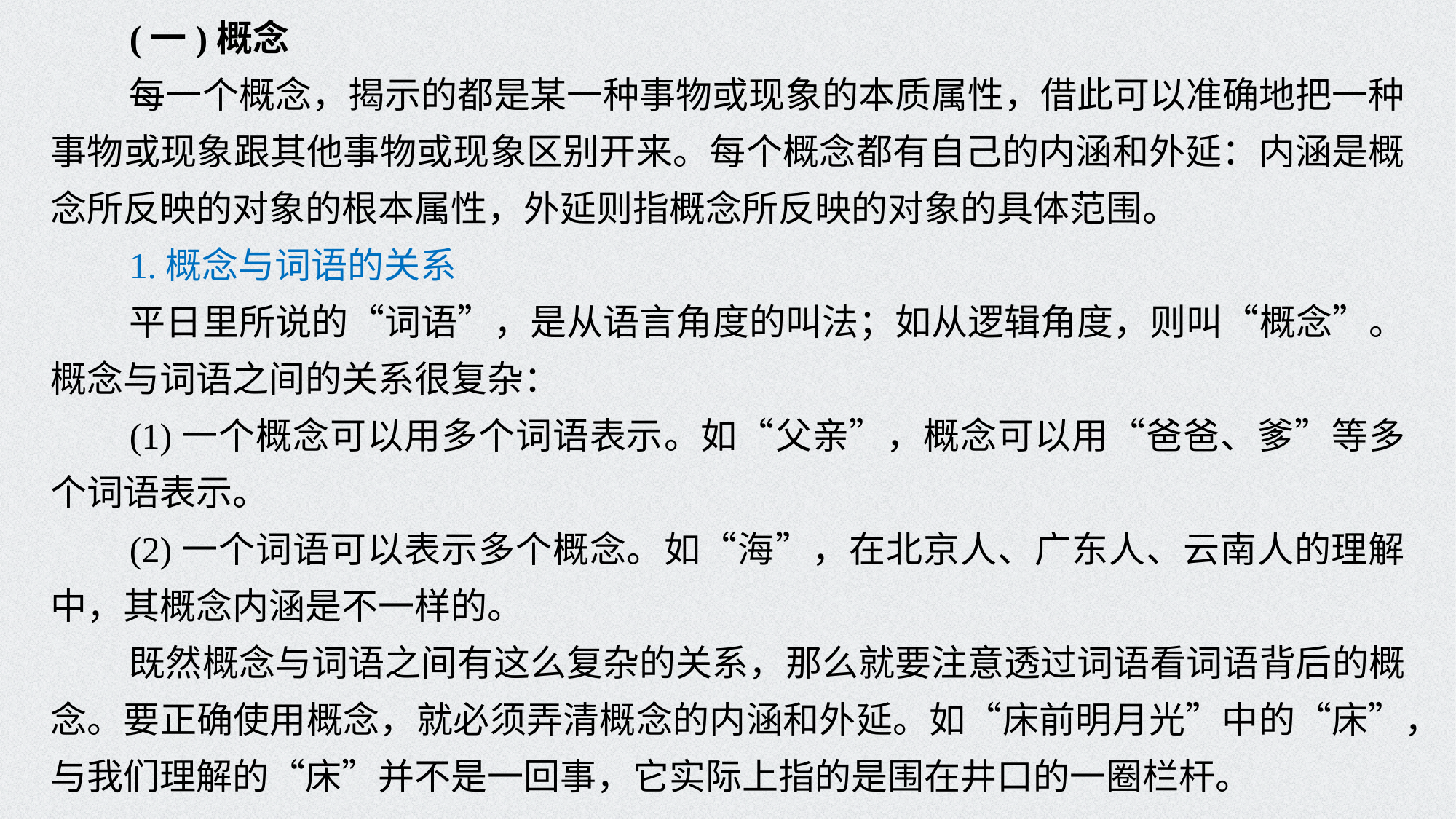

(一)概念
每一个概念，揭示的都是某一种事物或现象的本质属性，借此可以准确地把一种事物或现象跟其他事物或现象区别开来。每个概念都有自己的内涵和外延：内涵是概念所反映的对象的根本属性，外延则指概念所反映的对象的具体范围。
1.概念与词语的关系
平日里所说的“词语”，是从语言角度的叫法；如从逻辑角度，则叫“概念”。概念与词语之间的关系很复杂：
(1)一个概念可以用多个词语表示。如“父亲”，概念可以用“爸爸、爹”等多个词语表示。
(2)一个词语可以表示多个概念。如“海”，在北京人、广东人、云南人的理解中，其概念内涵是不一样的。
既然概念与词语之间有这么复杂的关系，那么就要注意透过词语看词语背后的概念。要正确使用概念，就必须弄清概念的内涵和外延。如“床前明月光”中的“床”，与我们理解的“床”并不是一回事，它实际上指的是围在井口的一圈栏杆。